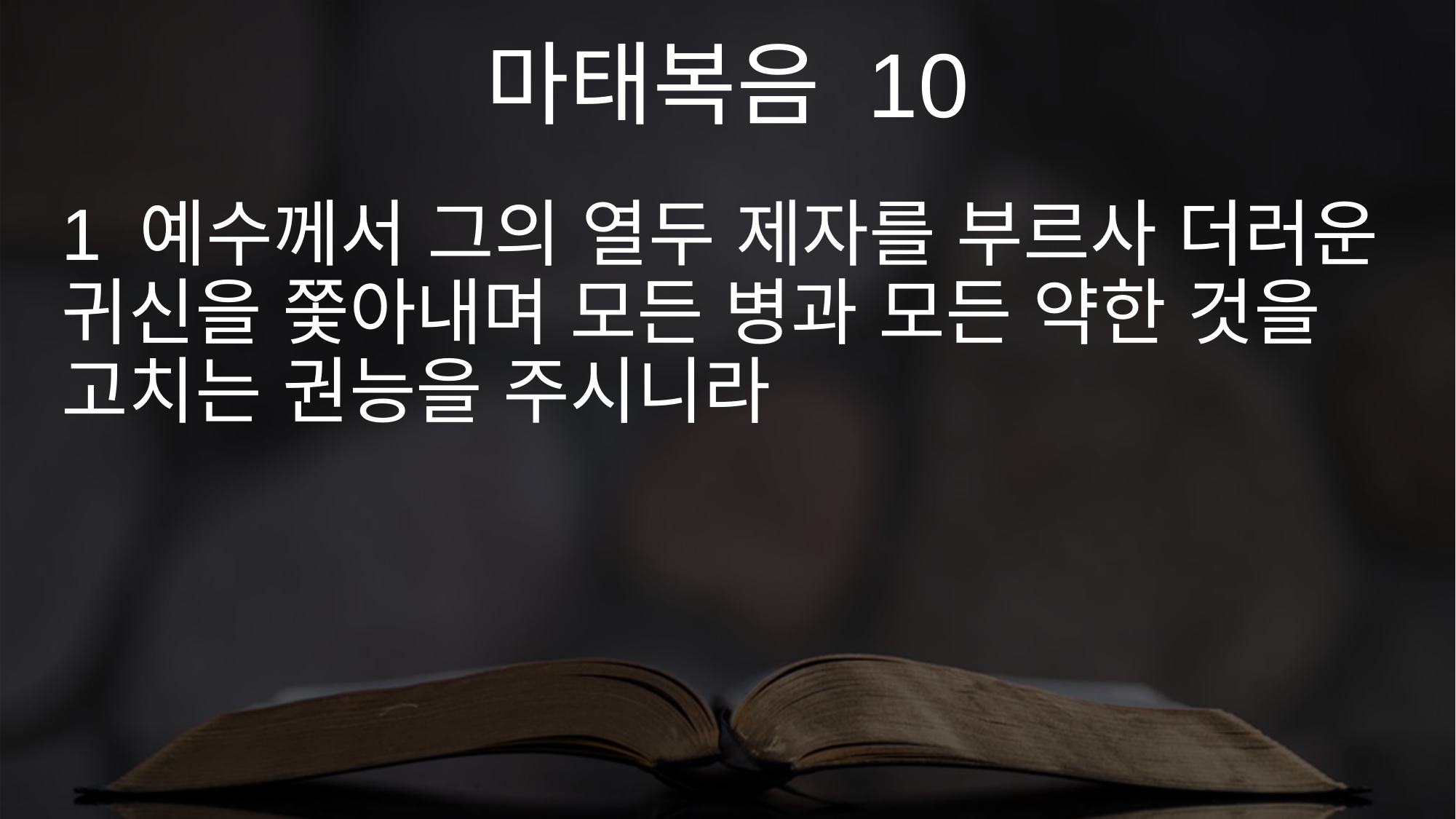

마태복음 10
1 예수께서 그의 열두 제자를 부르사 더러운 귀신을 쫓아내며 모든 병과 모든 약한 것을 고치는 권능을 주시니라